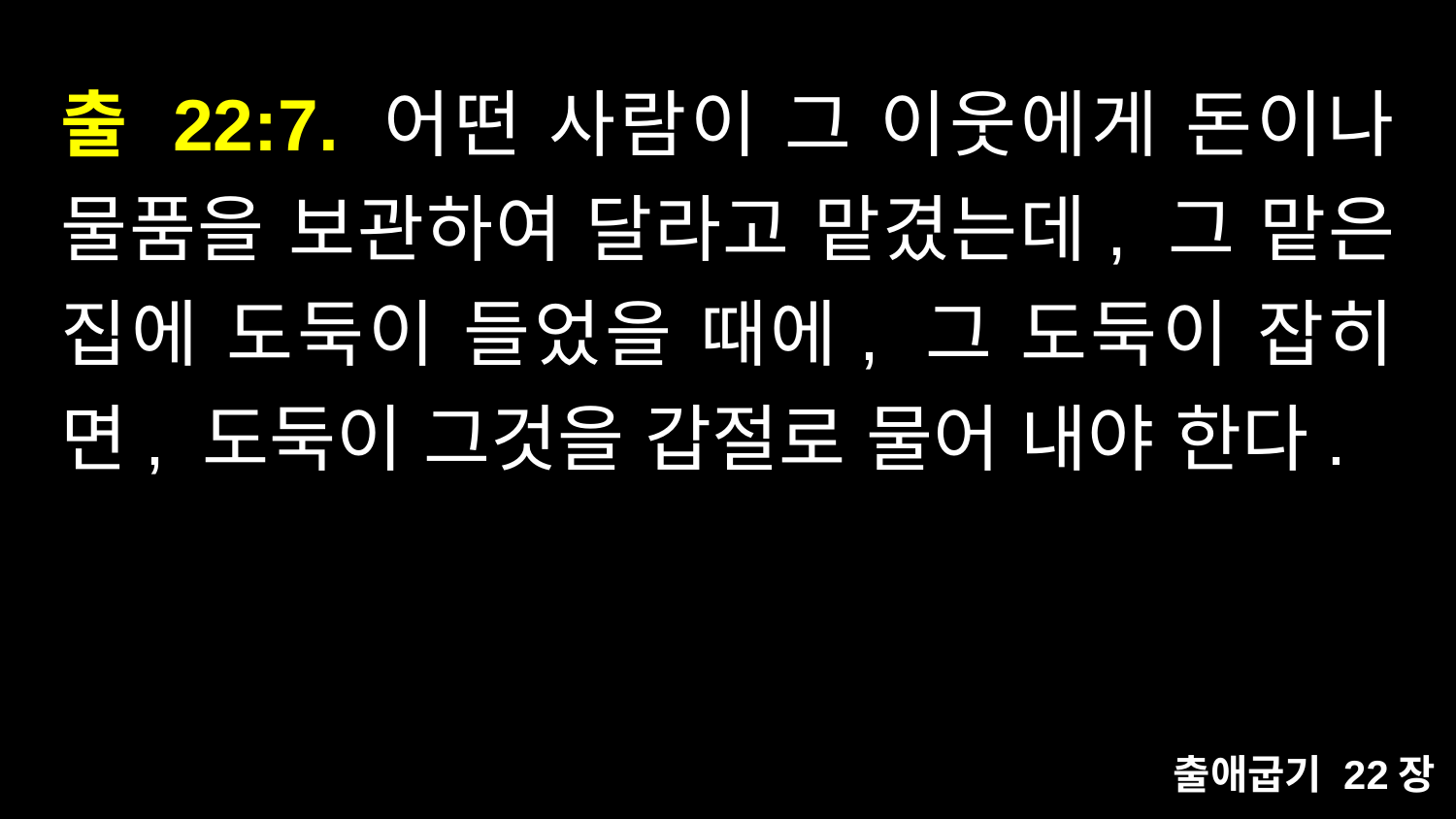

# 출 22:7. 어떤 사람이 그 이웃에게 돈이나 물품을 보관하여 달라고 맡겼는데, 그 맡은 집에 도둑이 들었을 때에, 그 도둑이 잡히면, 도둑이 그것을 갑절로 물어 내야 한다.
출애굽기 22장